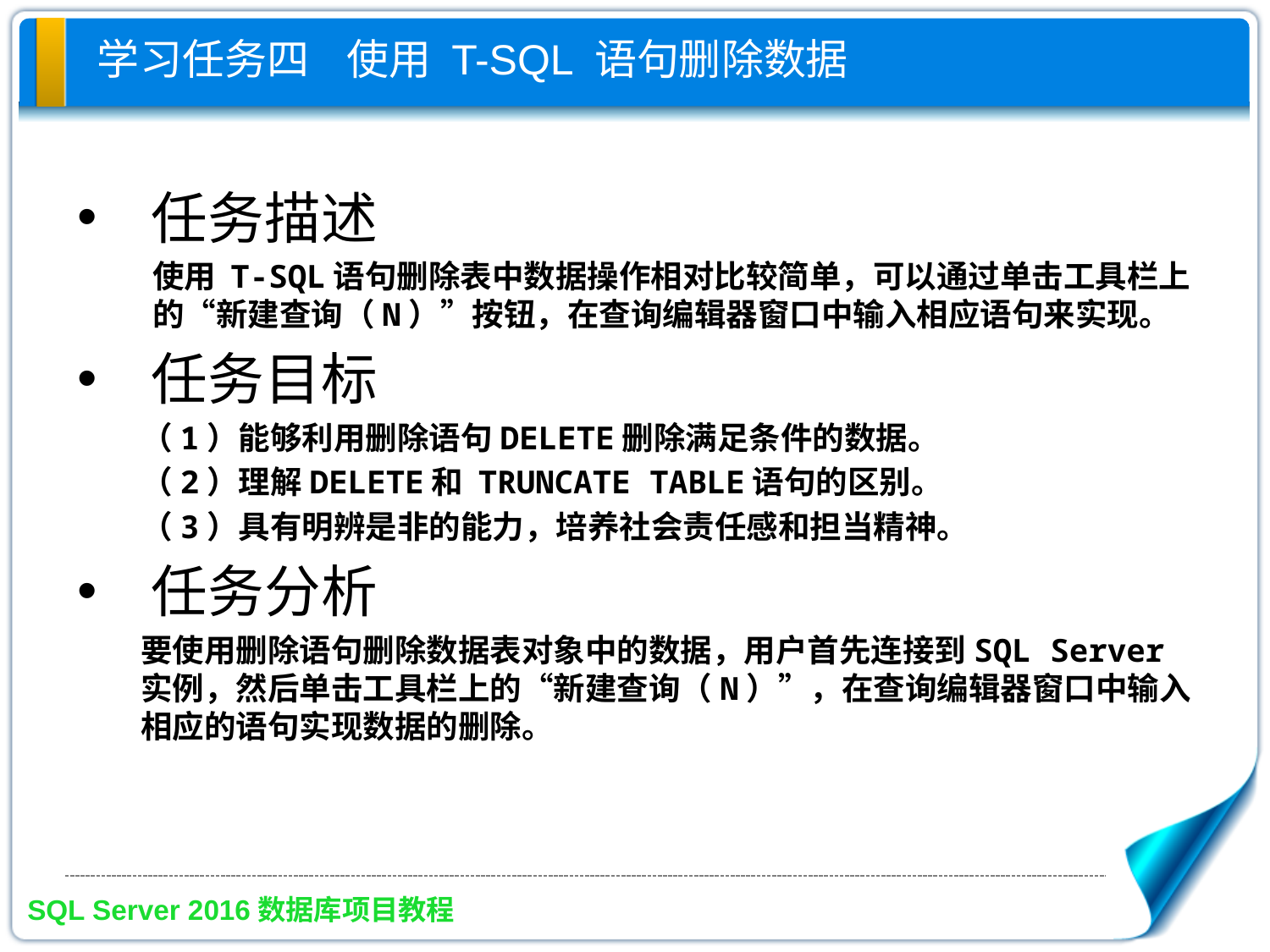

# 学习任务四    使用 T-SQL 语句删除数据
任务描述
使用 T-SQL语句删除表中数据操作相对比较简单，可以通过单击工具栏上的“新建查询（N）”按钮，在查询编辑器窗口中输入相应语句来实现。
任务目标
（1）能够利用删除语句DELETE删除满足条件的数据。
（2）理解DELETE和 TRUNCATE TABLE语句的区别。
（3）具有明辨是非的能力，培养社会责任感和担当精神。
任务分析
要使用删除语句删除数据表对象中的数据，用户首先连接到SQL Server实例，然后单击工具栏上的“新建查询（N）”，在查询编辑器窗口中输入相应的语句实现数据的删除。